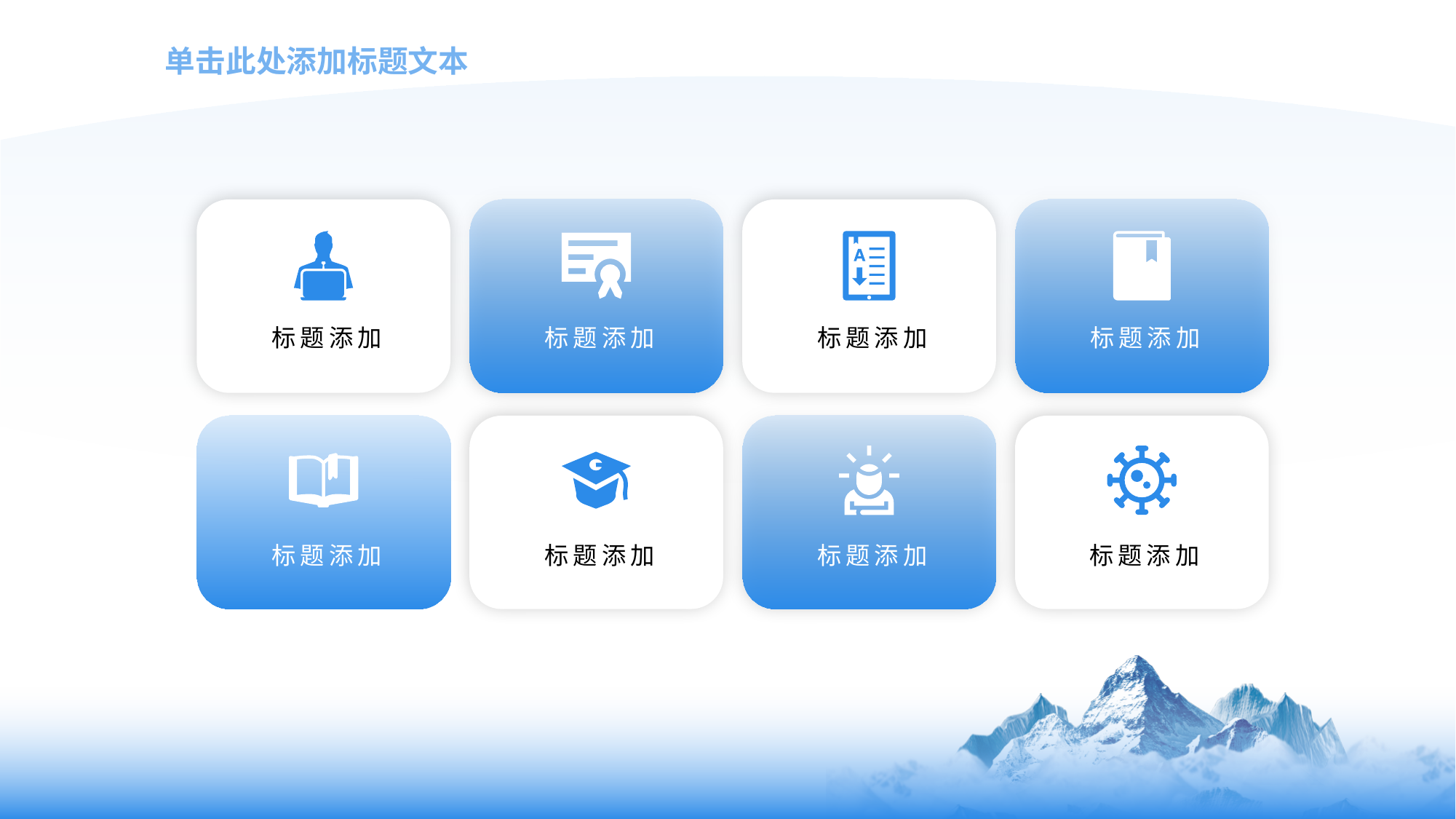

01
单击此处添加标题文本

标题添加
标题添加
标题添加
标题添加

标题添加
标题添加
标题添加
标题添加